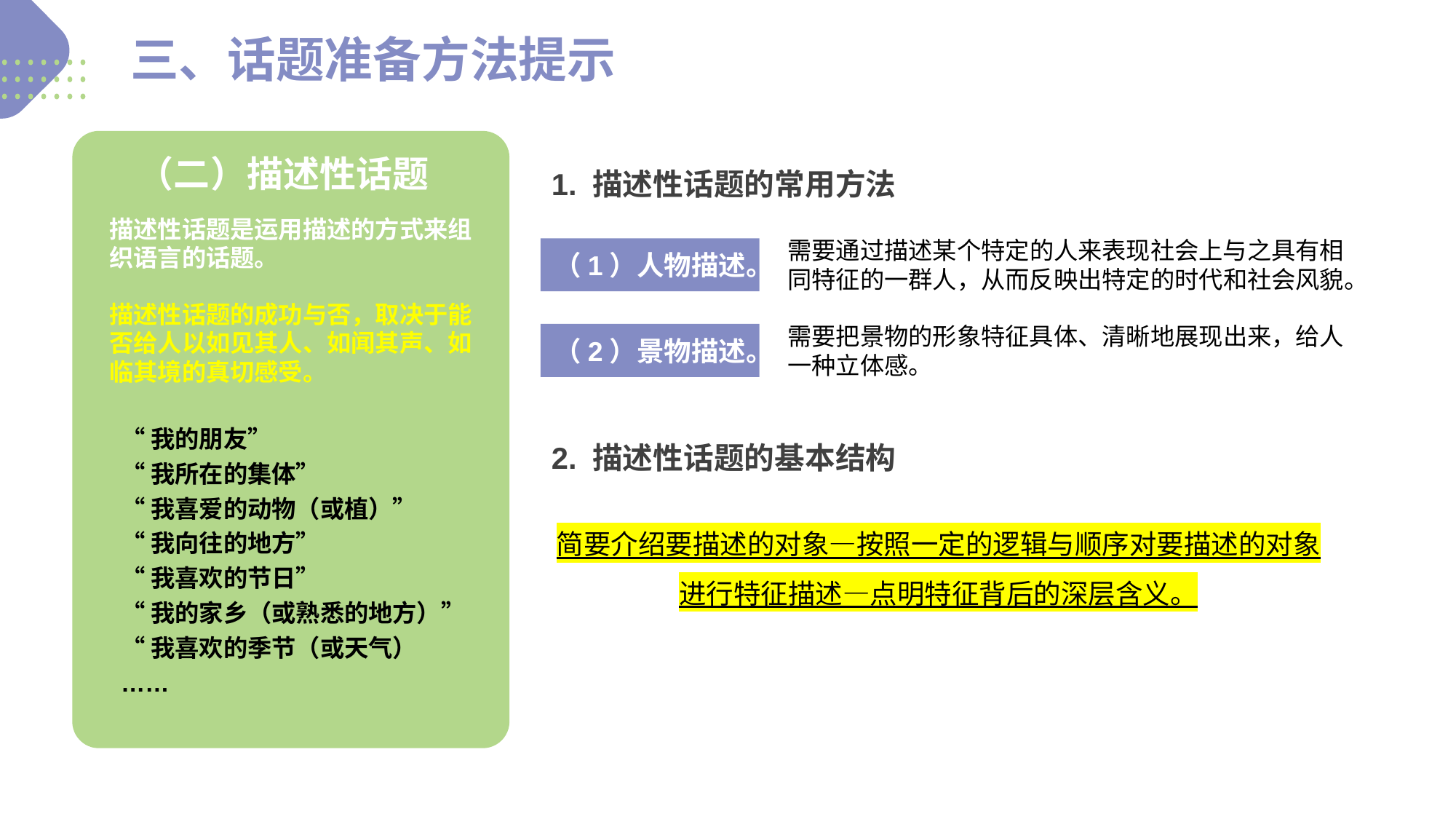

三、话题准备方法提示

（二）描述性话题
1. 描述性话题的常用方法
描述性话题是运用描述的方式来组织语言的话题。
需要通过描述某个特定的人来表现社会上与之具有相同特征的一群人，从而反映出特定的时代和社会风貌。
（1）人物描述。
描述性话题的成功与否，取决于能否给人以如见其人、如闻其声、如临其境的真切感受。
需要把景物的形象特征具体、清晰地展现出来，给人一种立体感。
（2）景物描述。
“我的朋友”
“我所在的集体”
“我喜爱的动物（或植）”
“我向往的地方”
“我喜欢的节日”
“我的家乡（或熟悉的地方）”
“我喜欢的季节（或天气）
……
2. 描述性话题的基本结构
简要介绍要描述的对象—按照一定的逻辑与顺序对要描述的对象进行特征描述—点明特征背后的深层含义。